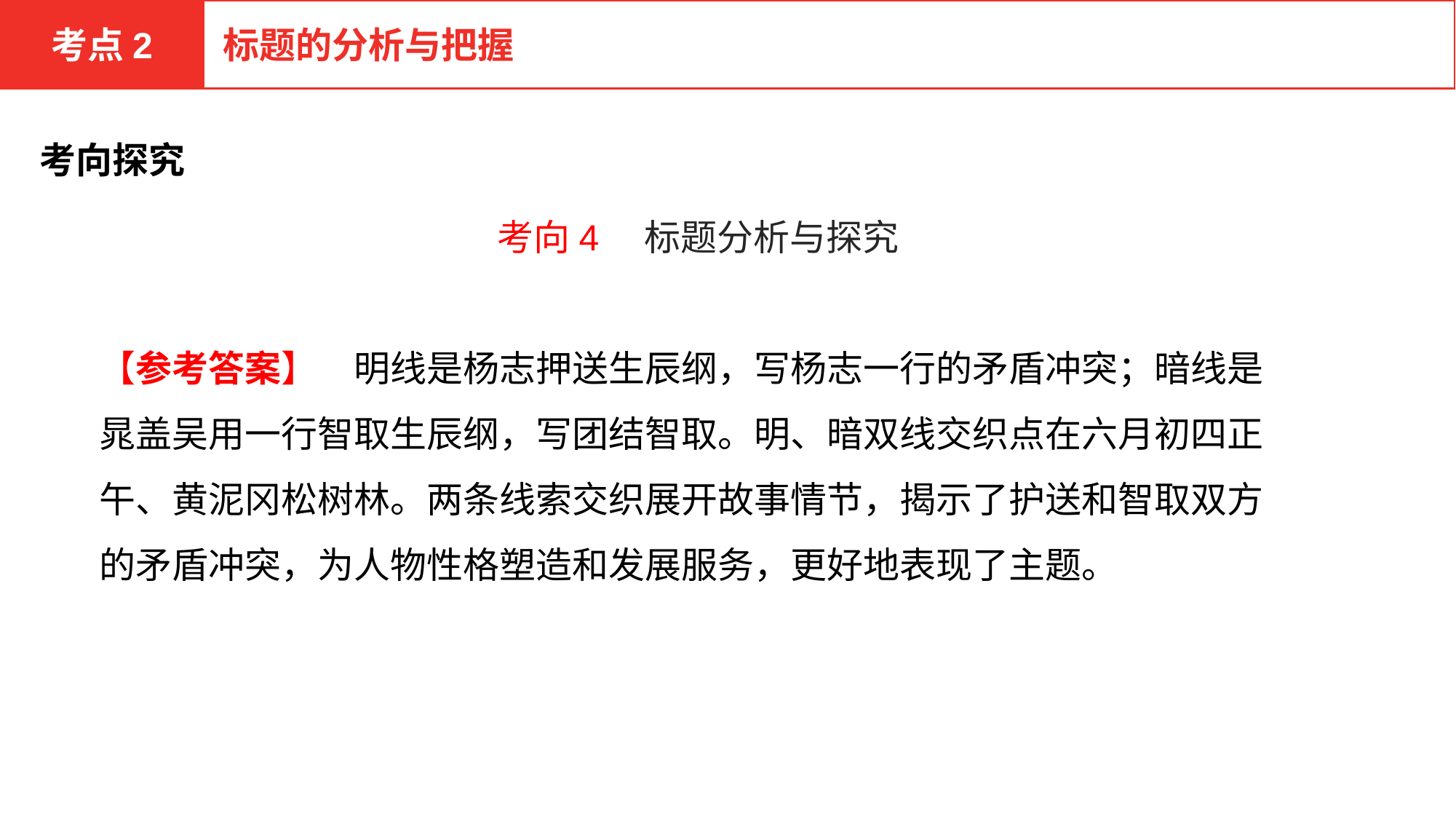

考点2
标题的分析与把握
考向探究
考向4　标题分析与探究

【参考答案】　明线是杨志押送生辰纲，写杨志一行的矛盾冲突；暗线是晁盖吴用一行智取生辰纲，写团结智取。明、暗双线交织点在六月初四正午、黄泥冈松树林。两条线索交织展开故事情节，揭示了护送和智取双方的矛盾冲突，为人物性格塑造和发展服务，更好地表现了主题。